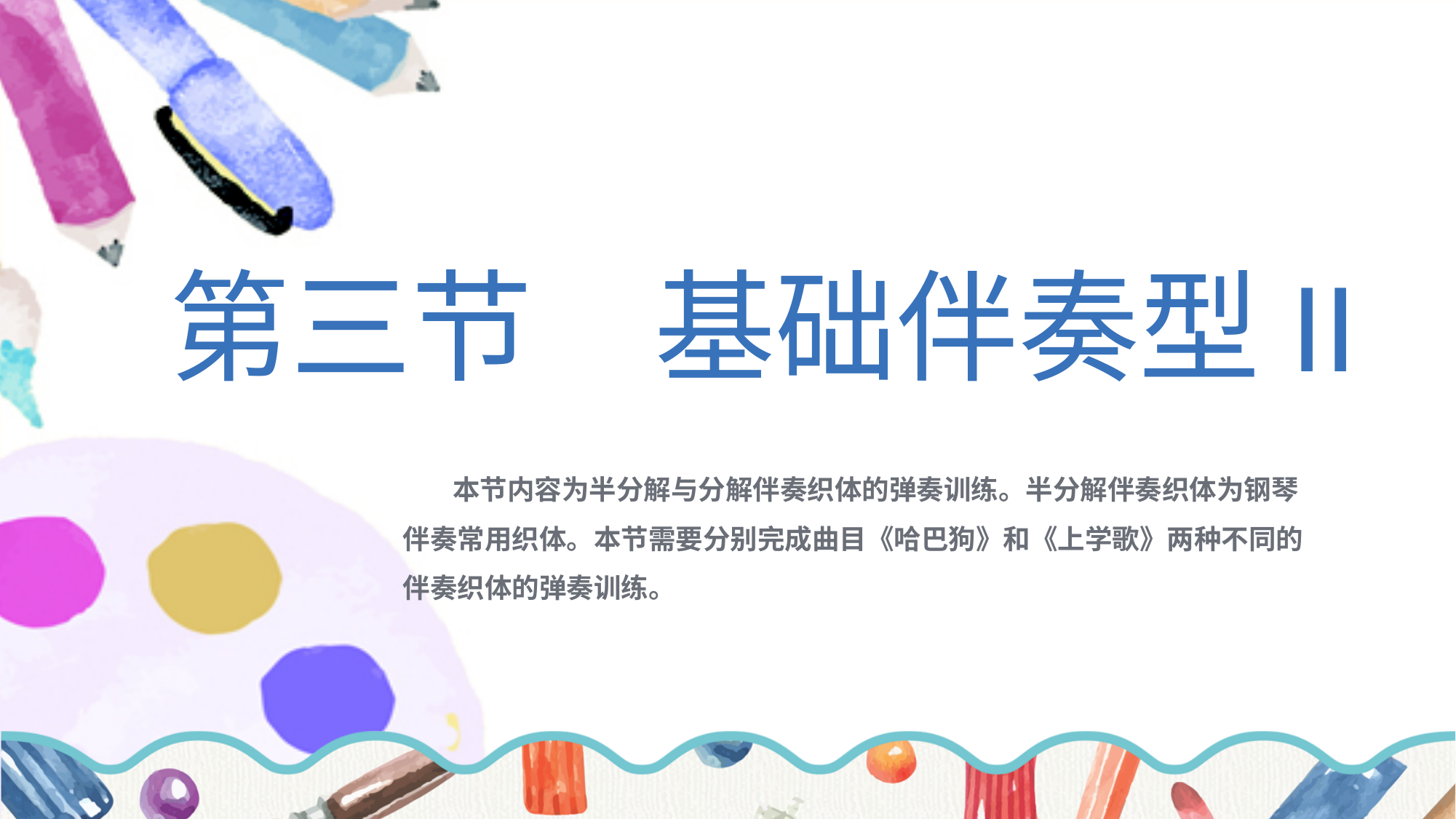

第三节　基础伴奏型II
       本节内容为半分解与分解伴奏织体的弹奏训练。半分解伴奏织体为钢琴伴奏常用织体。本节需要分别完成曲目《哈巴狗》和《上学歌》两种不同的伴奏织体的弹奏训练。